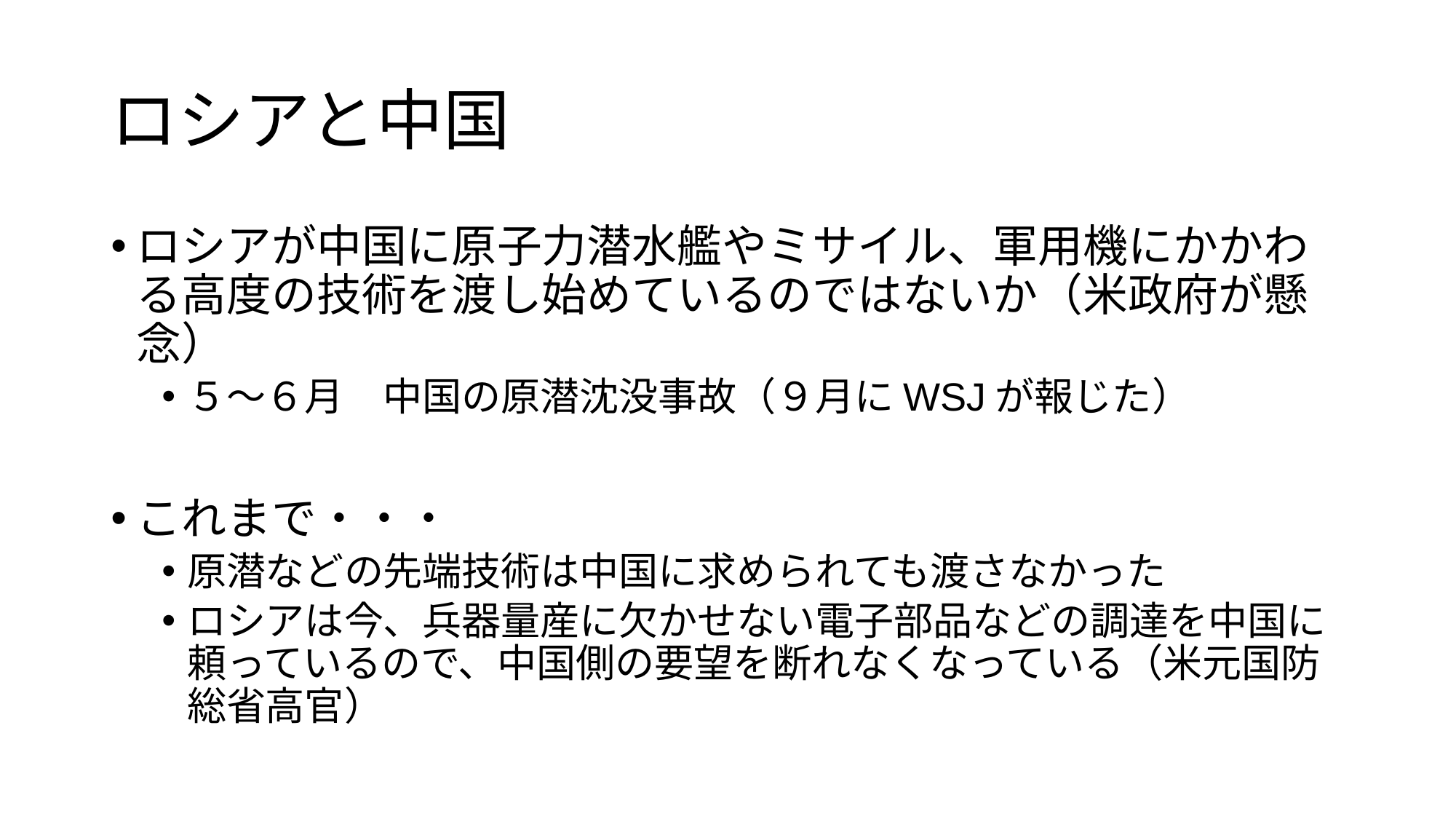

# ロシアと中国
ロシアが中国に原子力潜水艦やミサイル、軍用機にかかわる高度の技術を渡し始めているのではないか（米政府が懸念）
５～６月　中国の原潜沈没事故（９月にWSJが報じた）

これまで・・・
原潜などの先端技術は中国に求められても渡さなかった
ロシアは今、兵器量産に欠かせない電子部品などの調達を中国に頼っているので、中国側の要望を断れなくなっている（米元国防総省高官）